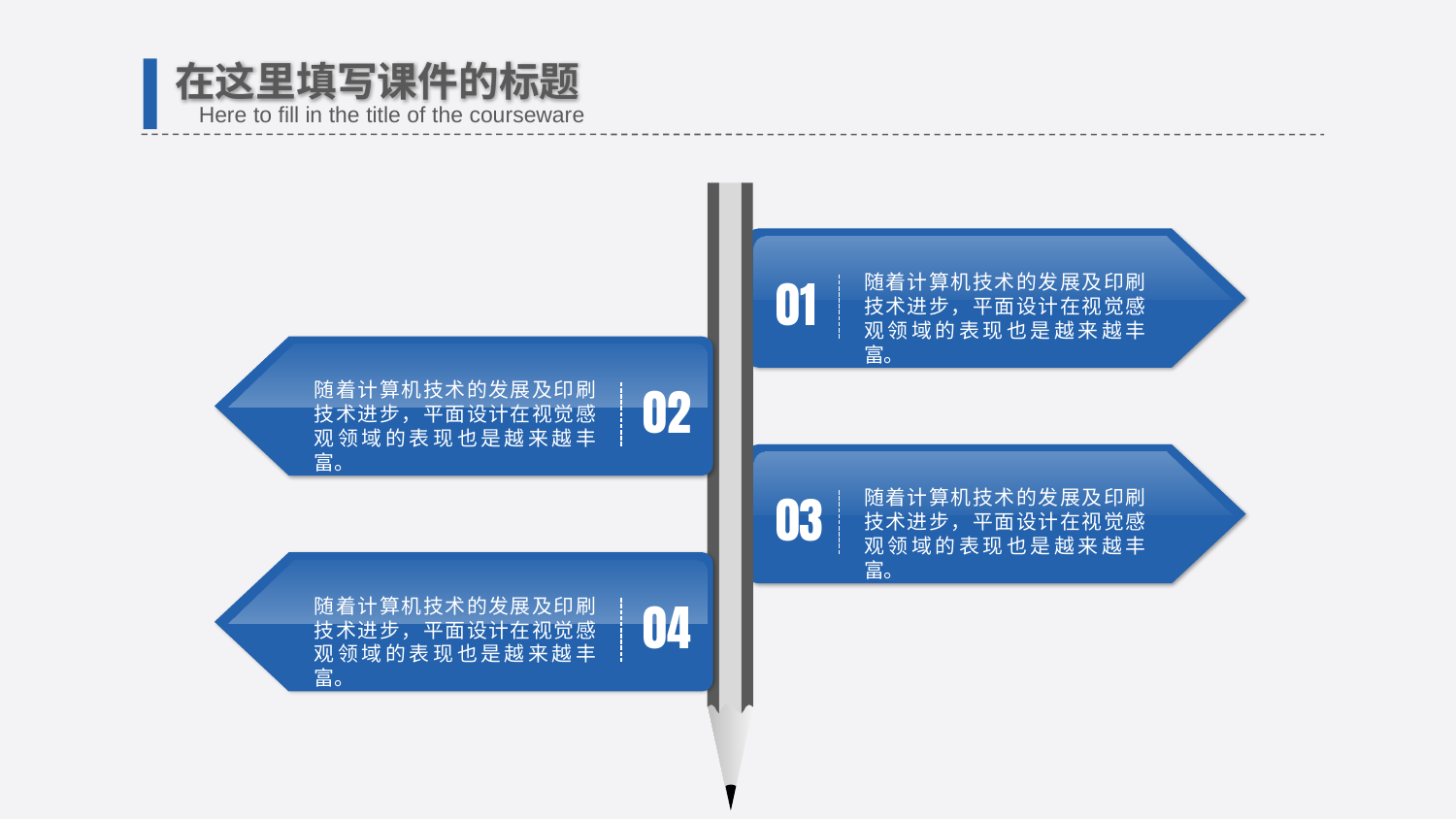

在这里填写课件的标题

Here to fill in the title of the courseware

随着计算机技术的发展及印刷技术进步，平面设计在视觉感观领域的表现也是越来越丰富。
01

随着计算机技术的发展及印刷技术进步，平面设计在视觉感观领域的表现也是越来越丰富。
02

随着计算机技术的发展及印刷技术进步，平面设计在视觉感观领域的表现也是越来越丰富。
03

随着计算机技术的发展及印刷技术进步，平面设计在视觉感观领域的表现也是越来越丰富。
04